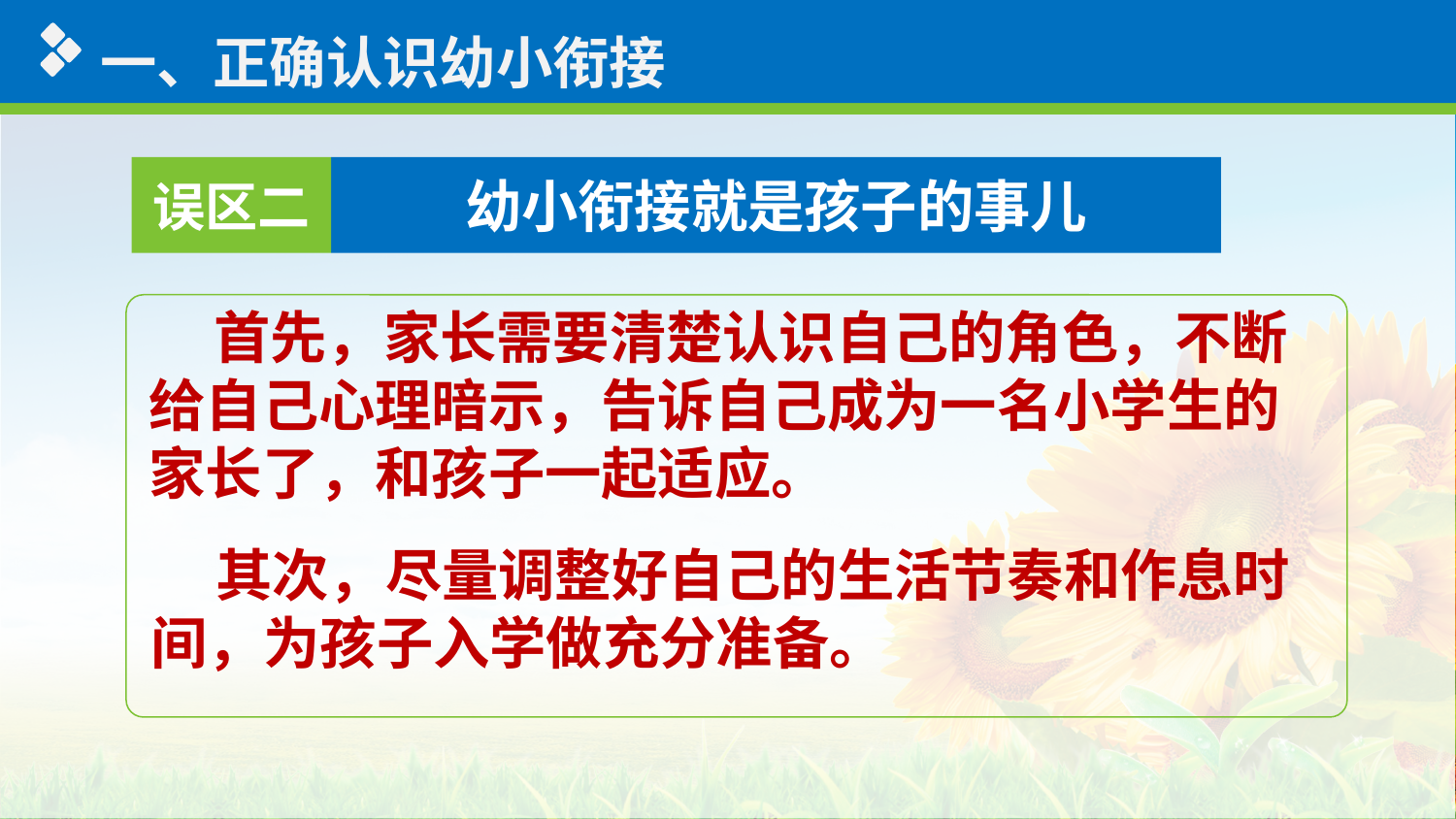

一、正确认识幼小衔接

误区二
幼小衔接就是孩子的事儿

    首先，家长需要清楚认识自己的角色，不断给自己心理暗示，告诉自己成为一名小学生的家长了，和孩子一起适应。
    其次，尽量调整好自己的生活节奏和作息时间，为孩子入学做充分准备。